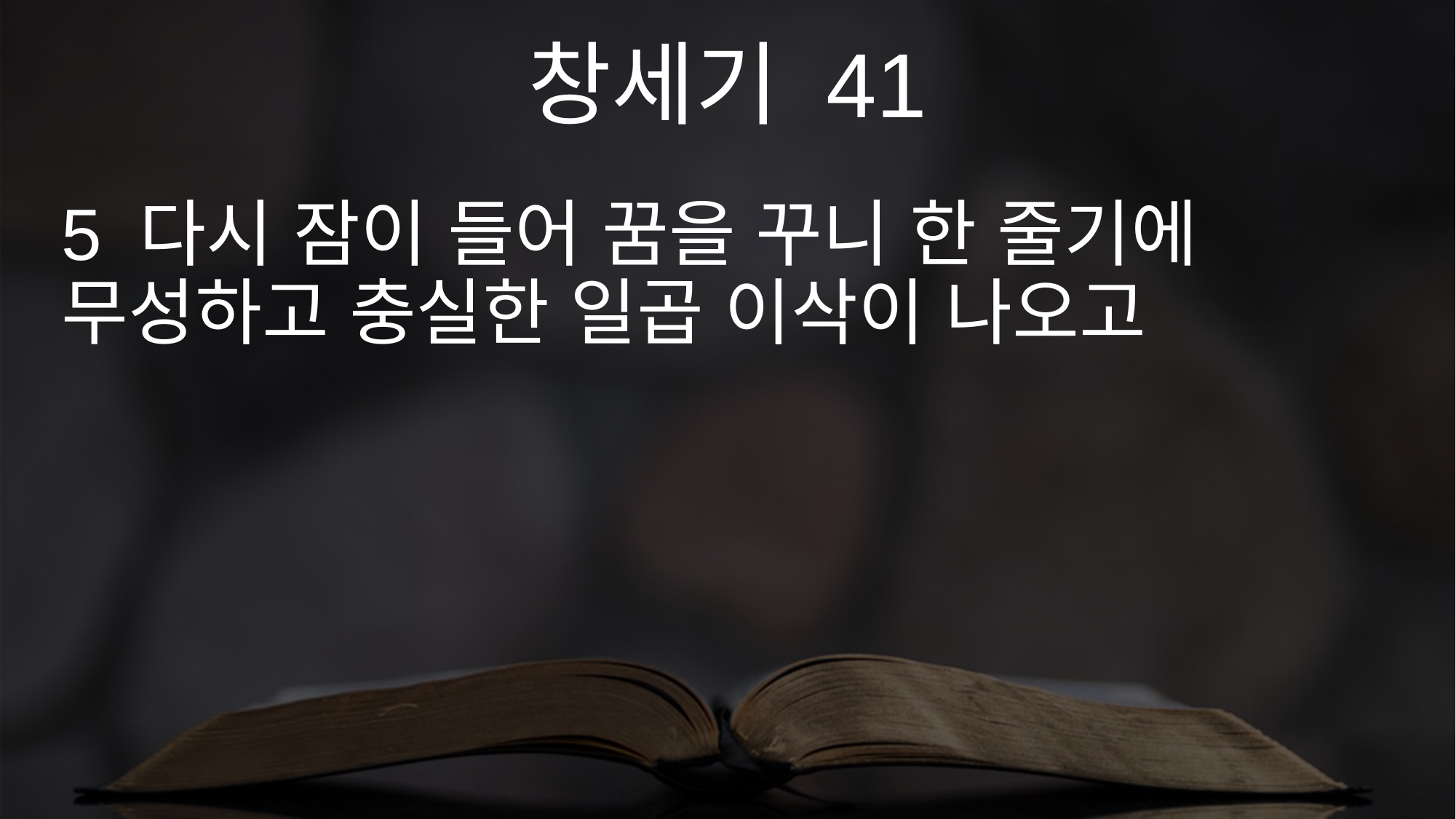

창세기 41
5 다시 잠이 들어 꿈을 꾸니 한 줄기에 무성하고 충실한 일곱 이삭이 나오고